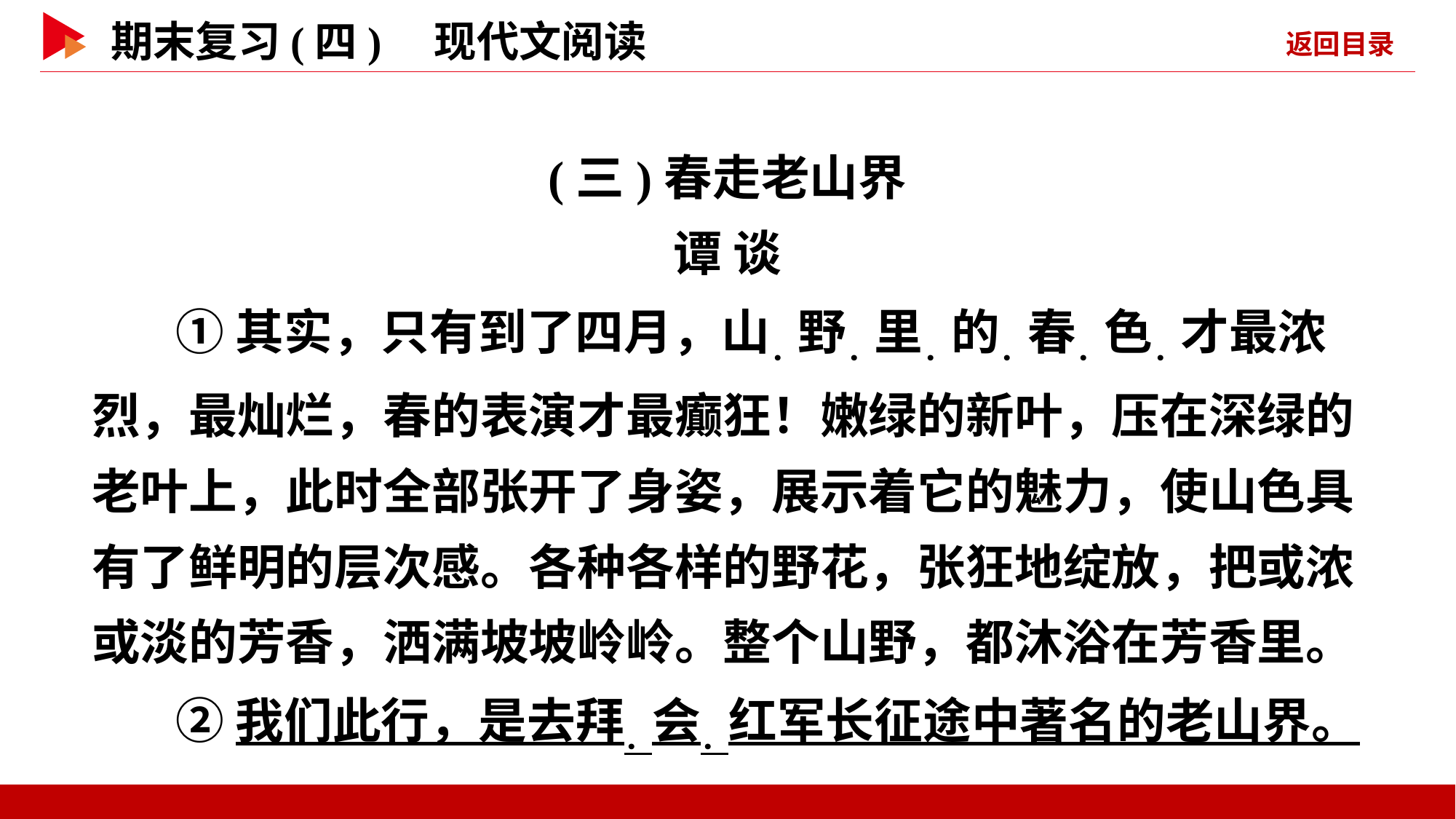

(三)春走老山界
谭 谈
①其实，只有到了四月，山．野．里．的．春．色．才最浓烈，最灿烂，春的表演才最癫狂！嫩绿的新叶，压在深绿的老叶上，此时全部张开了身姿，展示着它的魅力，使山色具有了鲜明的层次感。各种各样的野花，张狂地绽放，把或浓或淡的芳香，洒满坡坡岭岭。整个山野，都沐浴在芳香里。
②我们此行，是去拜．会．红军长征途中著名的老山界。